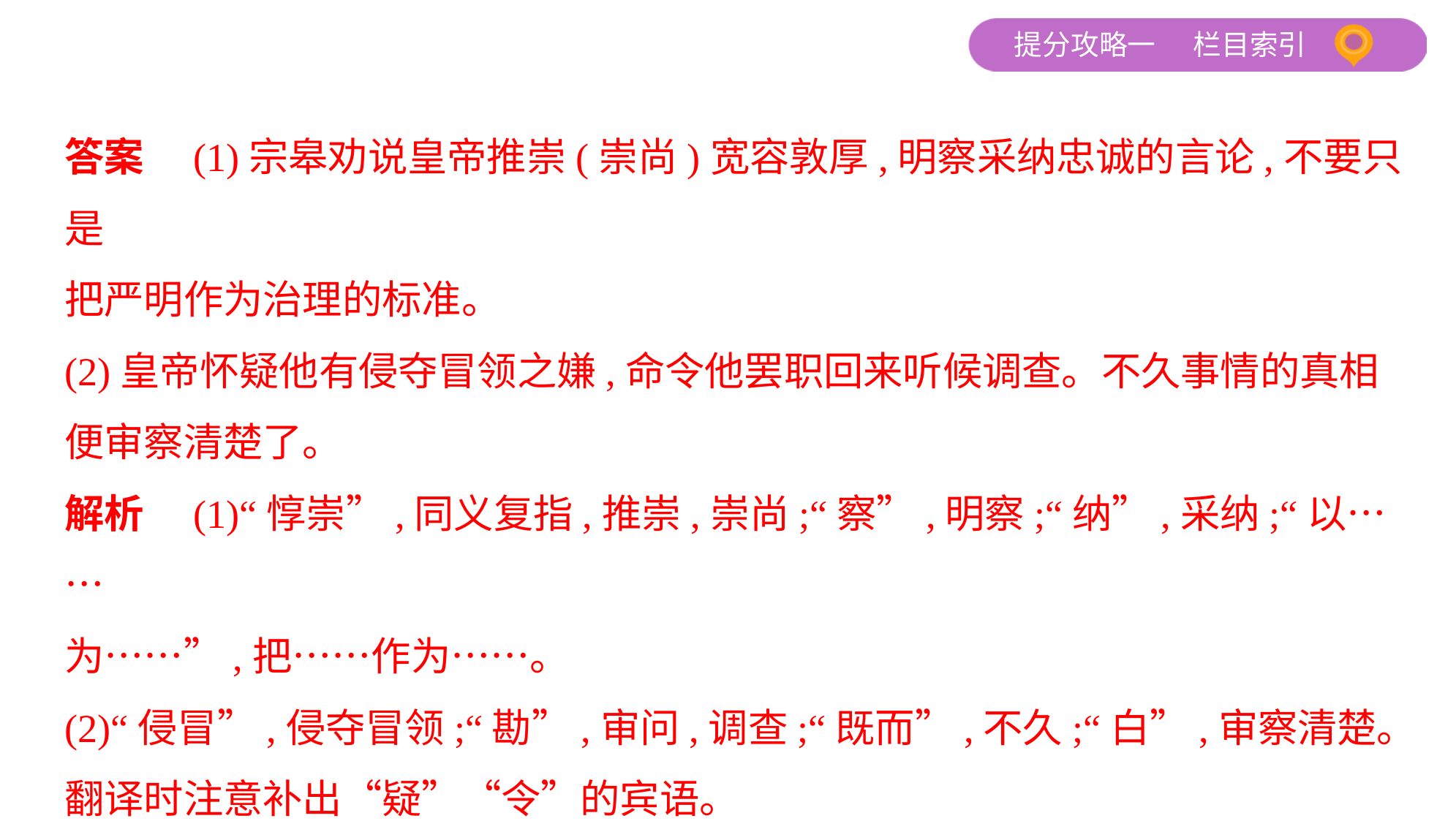

答案　(1)宗皋劝说皇帝推崇(崇尚)宽容敦厚,明察采纳忠诚的言论,不要只是
把严明作为治理的标准。
(2)皇帝怀疑他有侵夺冒领之嫌,命令他罢职回来听候调查。不久事情的真相
便审察清楚了。
解析　(1)“惇崇”,同义复指,推崇,崇尚;“察”,明察;“纳”,采纳;“以……
为……”,把……作为……。
(2)“侵冒”,侵夺冒领;“勘”,审问,调查;“既而”,不久;“白”,审察清楚。
翻译时注意补出“疑”“令”的宾语。